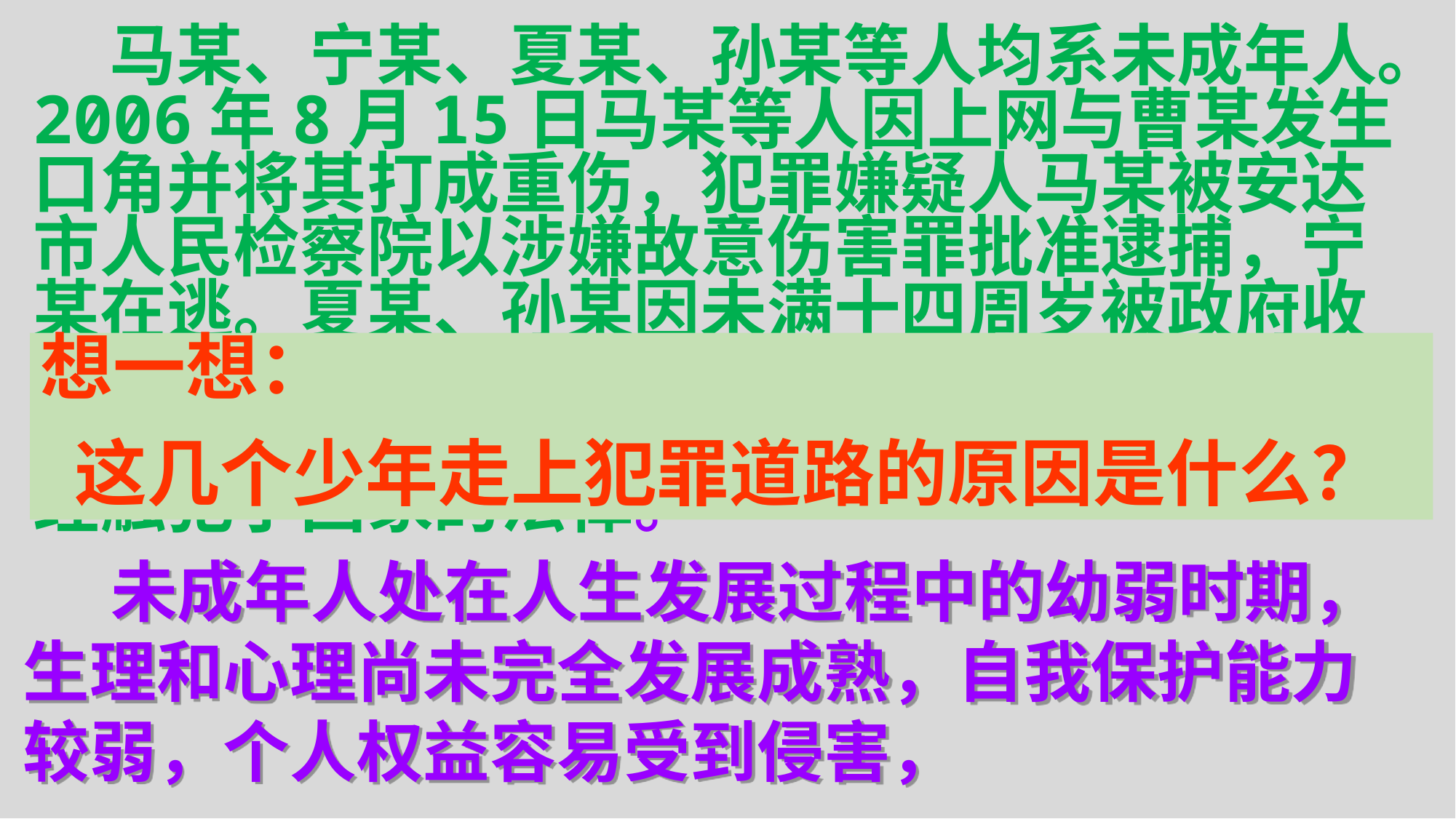

马某、宁某、夏某、孙某等人均系未成年人。2006年8月15日马某等人因上网与曹某发生口角并将其打成重伤，犯罪嫌疑人马某被安达市人民检察院以涉嫌故意伤害罪批准逮捕，宁某在逃。夏某、孙某因未满十四周岁被政府收容教养。这些未成年人在办案人员面前根本没有犯罪感和恐惧感，嬉皮笑脸，不知道自己已经触犯了国家的法律。
想一想：
 这几个少年走上犯罪道路的原因是什么？
      未成年人处在人生发展过程中的幼弱时期，生理和心理尚未完全发展成熟，自我保护能力较弱，个人权益容易受到侵害，